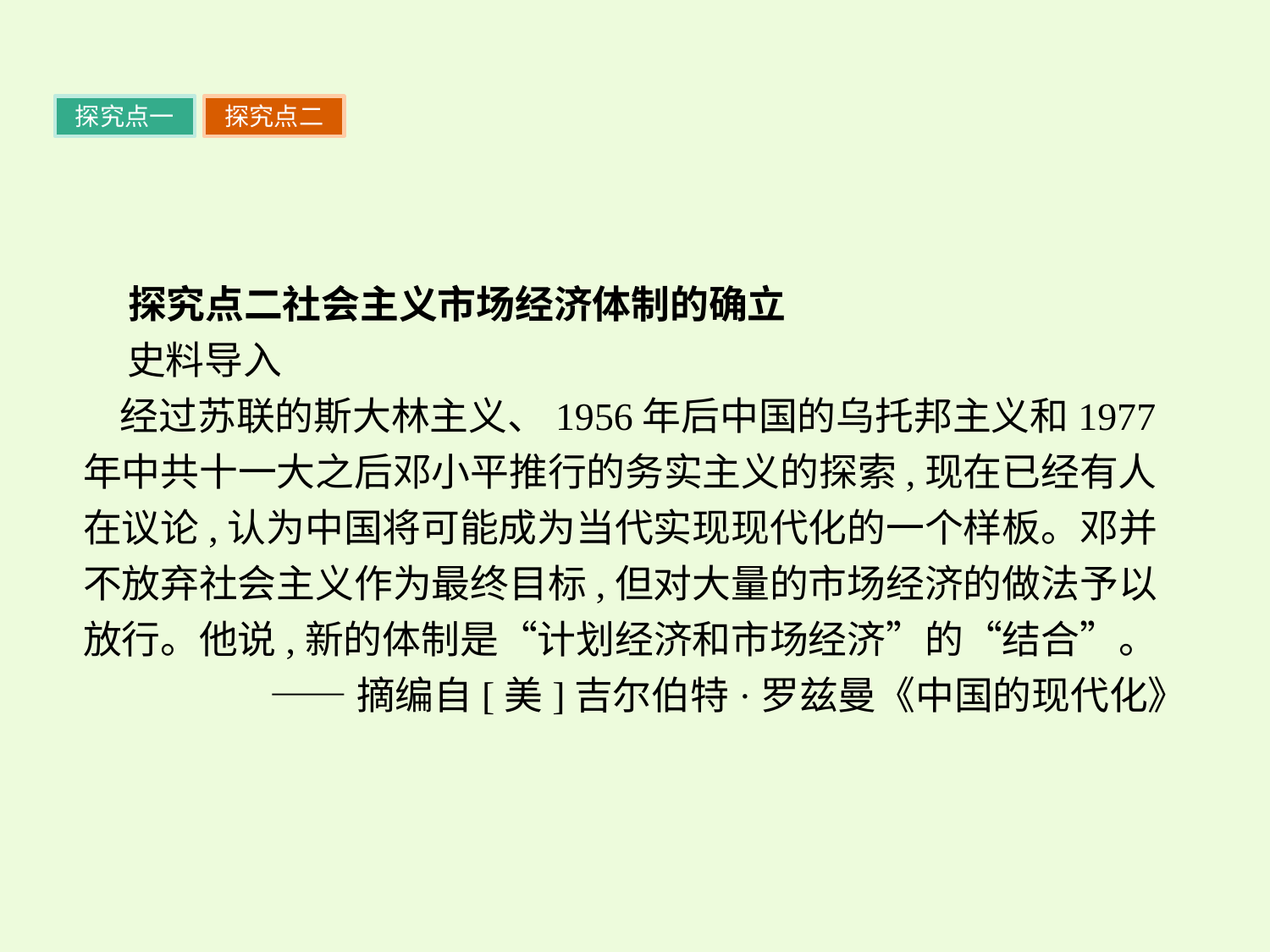

探究点一
探究点二
    探究点二社会主义市场经济体制的确立
    史料导入
经过苏联的斯大林主义、1956年后中国的乌托邦主义和1977年中共十一大之后邓小平推行的务实主义的探索,现在已经有人在议论,认为中国将可能成为当代实现现代化的一个样板。邓并不放弃社会主义作为最终目标,但对大量的市场经济的做法予以放行。他说,新的体制是“计划经济和市场经济”的“结合”。
——摘编自[美]吉尔伯特·罗兹曼《中国的现代化》